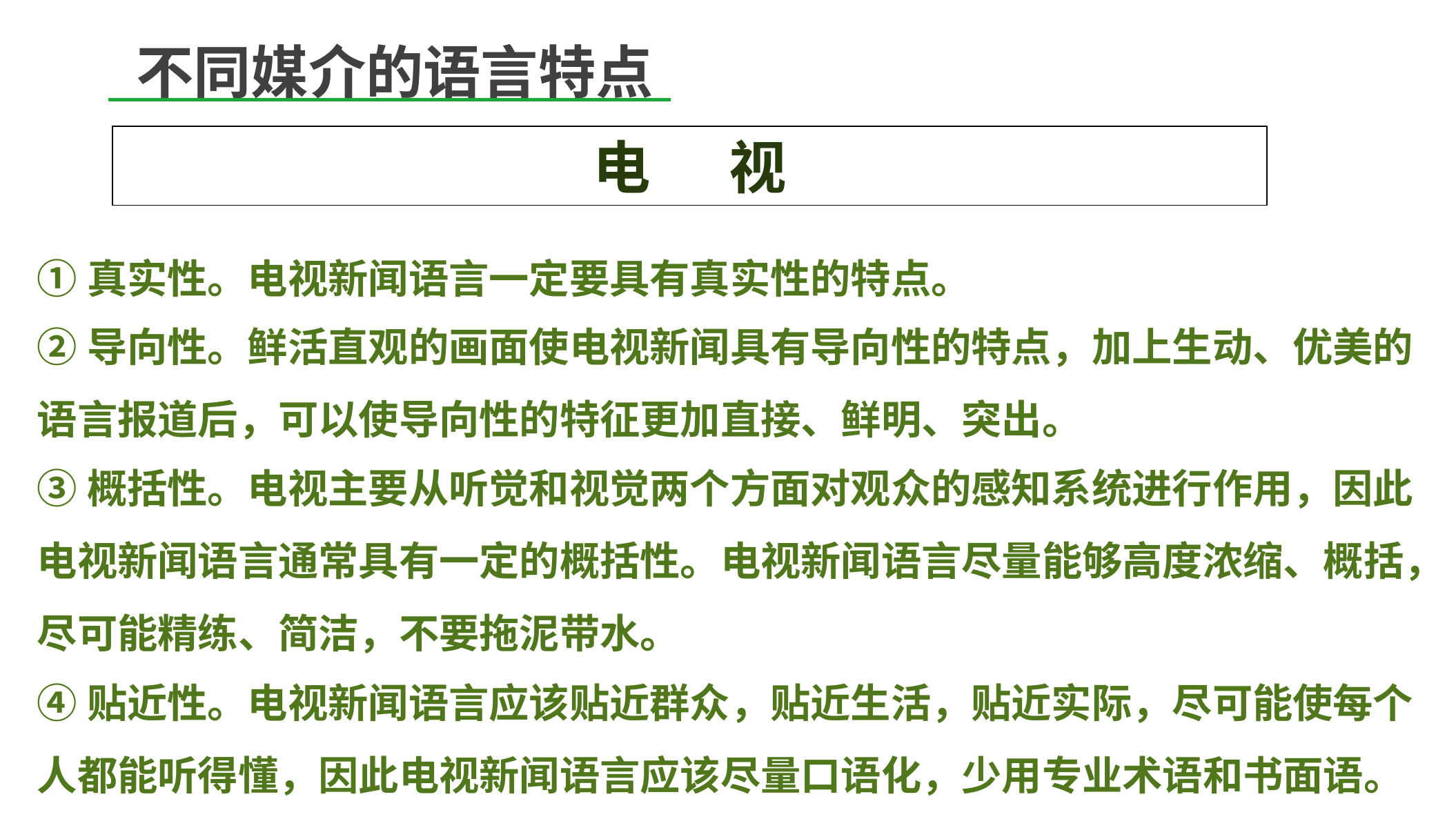

不同媒介的语言特点
电      视
①真实性。电视新闻语言一定要具有真实性的特点。
②导向性。鲜活直观的画面使电视新闻具有导向性的特点，加上生动、优美的语言报道后，可以使导向性的特征更加直接、鲜明、突出。
③概括性。电视主要从听觉和视觉两个方面对观众的感知系统进行作用，因此电视新闻语言通常具有一定的概括性。电视新闻语言尽量能够高度浓缩、概括，尽可能精练、简洁，不要拖泥带水。
④贴近性。电视新闻语言应该贴近群众，贴近生活，贴近实际，尽可能使每个人都能听得懂，因此电视新闻语言应该尽量口语化，少用专业术语和书面语。